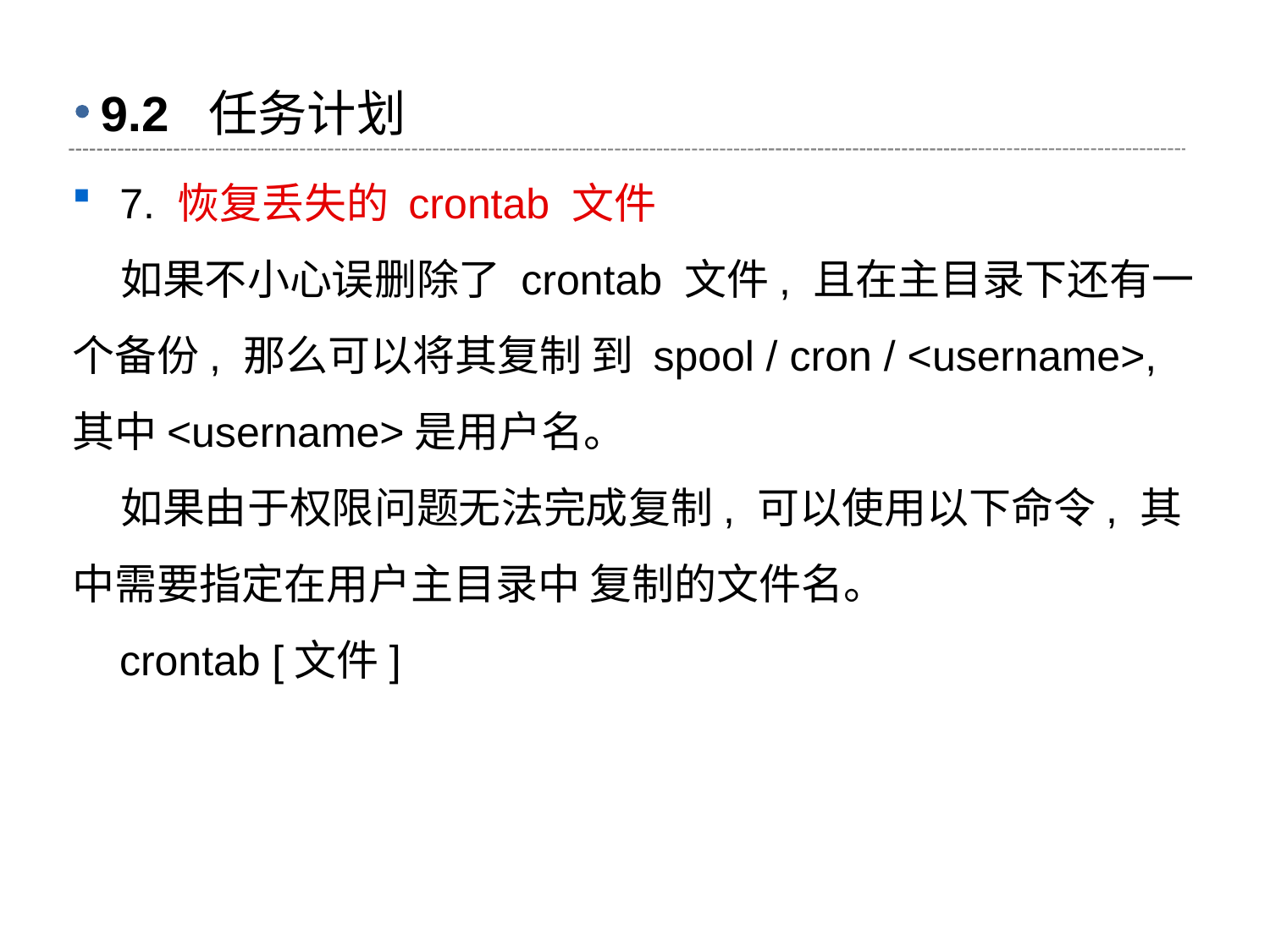

# 9.2  任务计划

7. 恢复丢失的 crontab 文件
    如果不小心误删除了 crontab 文件, 且在主目录下还有一个备份, 那么可以将其复制 到 spool / cron / <username>, 其中<username>是用户名。
    如果由于权限问题无法完成复制, 可以使用以下命令, 其中需要指定在用户主目录中 复制的文件名。
    crontab [文件]